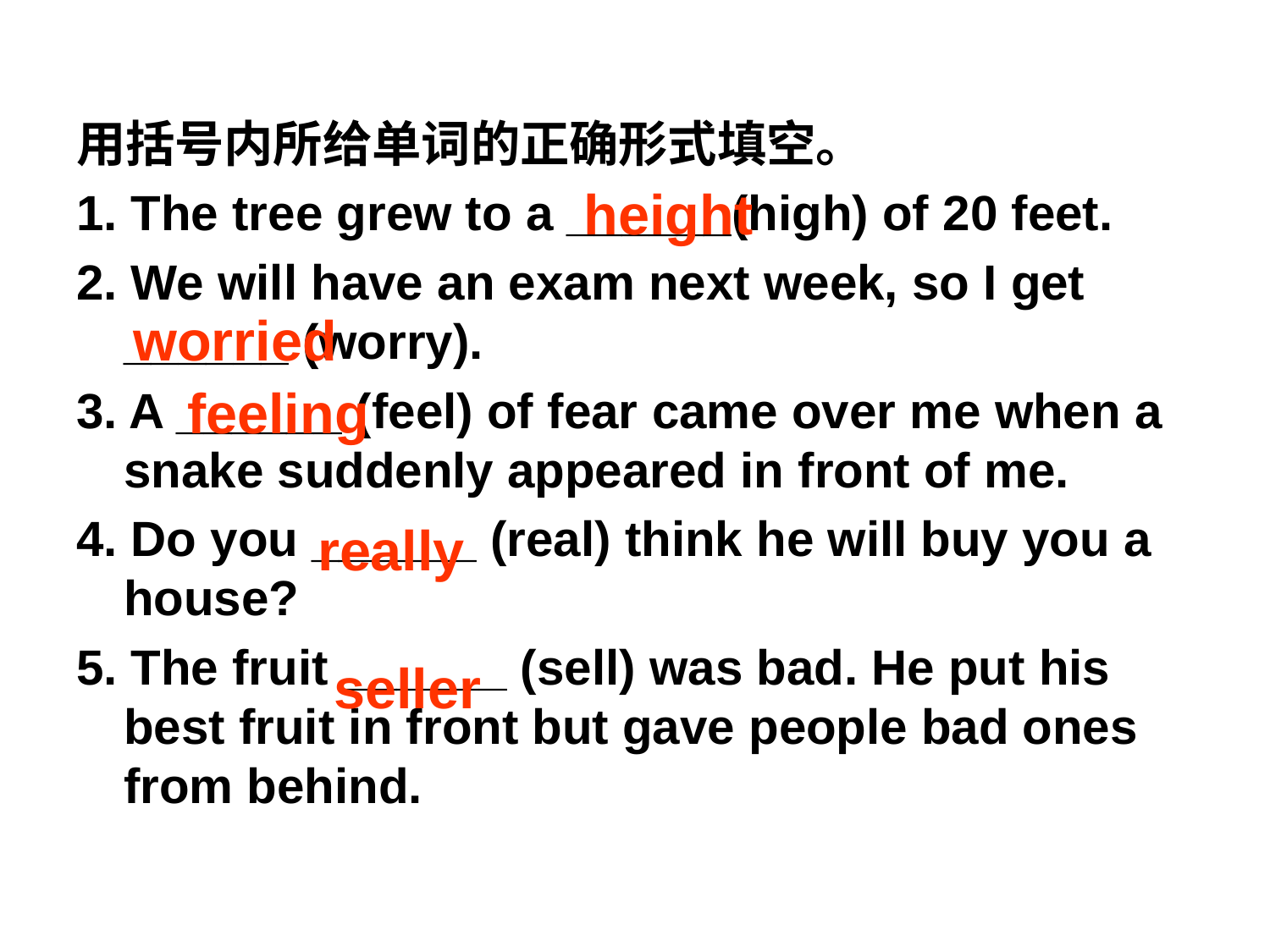

用括号内所给单词的正确形式填空。
1. The tree grew to a ______(high) of 20 feet.
2. We will have an exam next week, so I get ______ (worry).
3. A ______ (feel) of fear came over me when a snake suddenly appeared in front of me.
4. Do you ______ (real) think he will buy you a house?
5. The fruit ______ (sell) was bad. He put his best fruit in front but gave people bad ones from behind.
height
 worried
feeling
really
seller